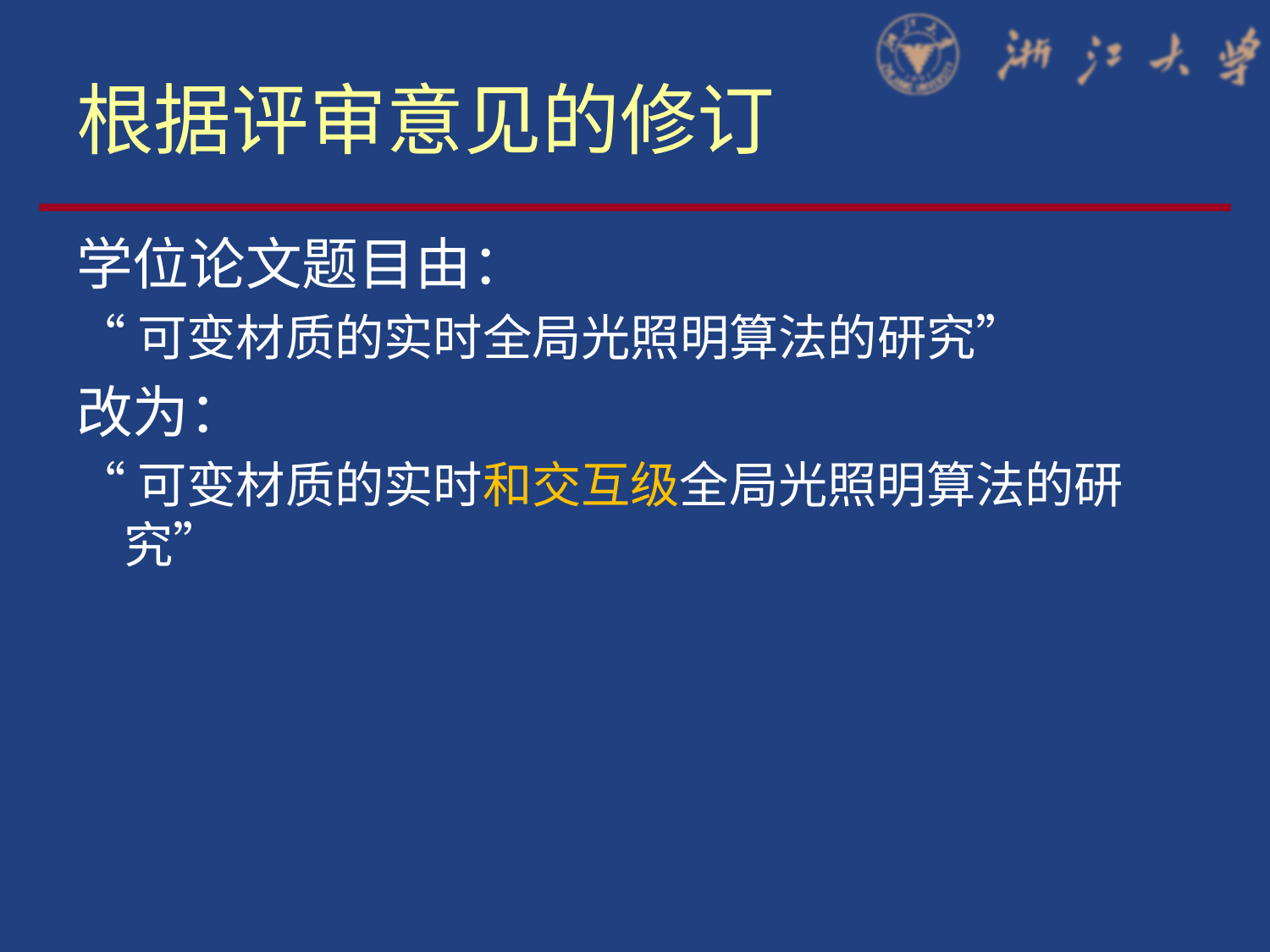

# 根据评审意见的修订
学位论文题目由：
“可变材质的实时全局光照明算法的研究”
改为：
“可变材质的实时和交互级全局光照明算法的研究”